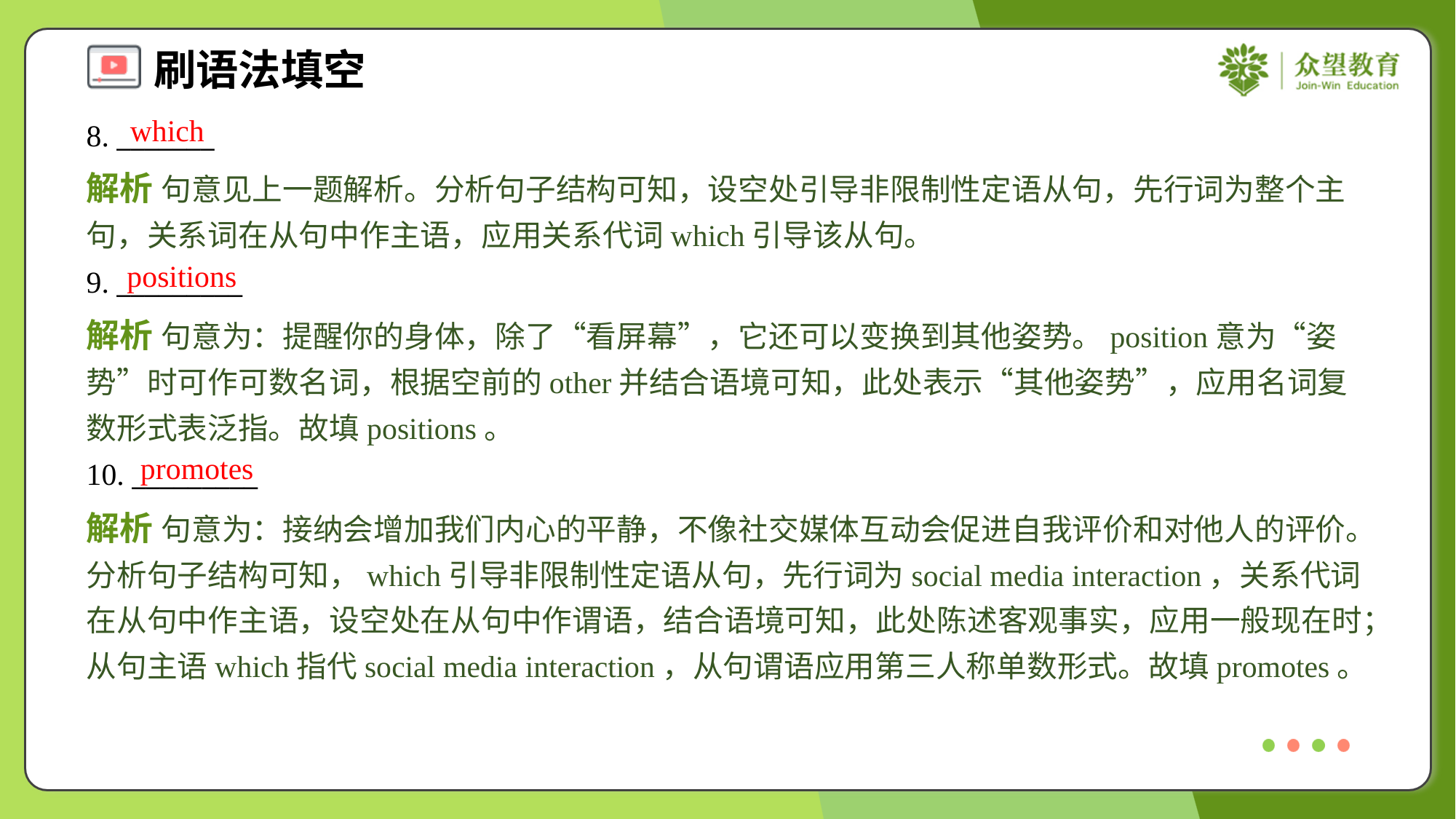

which
8. _______
解析 句意见上一题解析。分析句子结构可知，设空处引导非限制性定语从句，先行词为整个主句，关系词在从句中作主语，应用关系代词which引导该从句。
positions
9. _________
解析 句意为：提醒你的身体，除了“看屏幕”，它还可以变换到其他姿势。position意为“姿势”时可作可数名词，根据空前的other并结合语境可知，此处表示“其他姿势”，应用名词复数形式表泛指。故填positions。
promotes
10. _________
解析 句意为：接纳会增加我们内心的平静，不像社交媒体互动会促进自我评价和对他人的评价。分析句子结构可知，which引导非限制性定语从句，先行词为social media interaction，关系代词在从句中作主语，设空处在从句中作谓语，结合语境可知，此处陈述客观事实，应用一般现在时；从句主语which指代social media interaction，从句谓语应用第三人称单数形式。故填promotes。